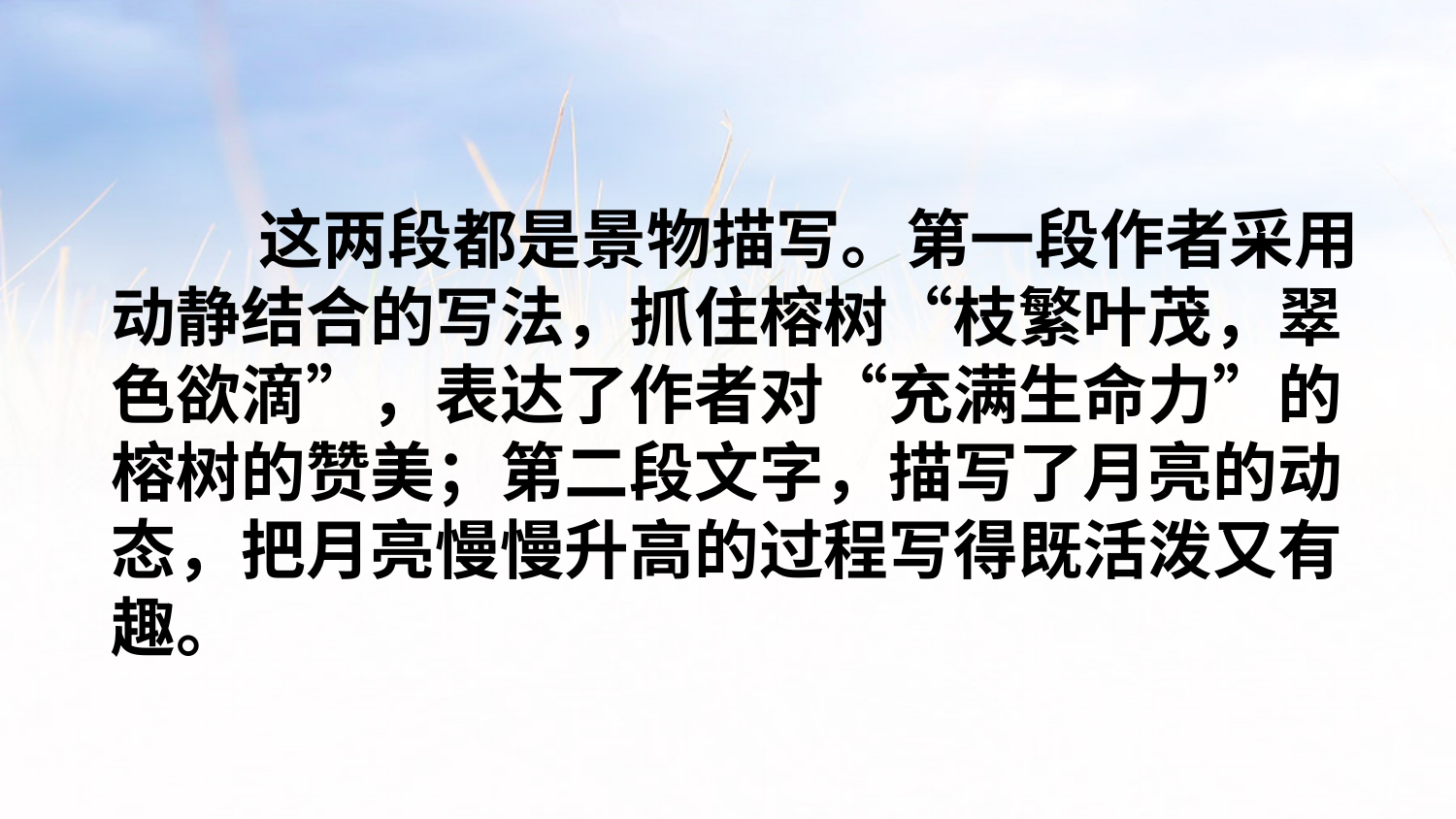

这两段都是景物描写。第一段作者采用动静结合的写法，抓住榕树“枝繁叶茂，翠色欲滴”，表达了作者对“充满生命力”的榕树的赞美；第二段文字，描写了月亮的动态，把月亮慢慢升高的过程写得既活泼又有趣。